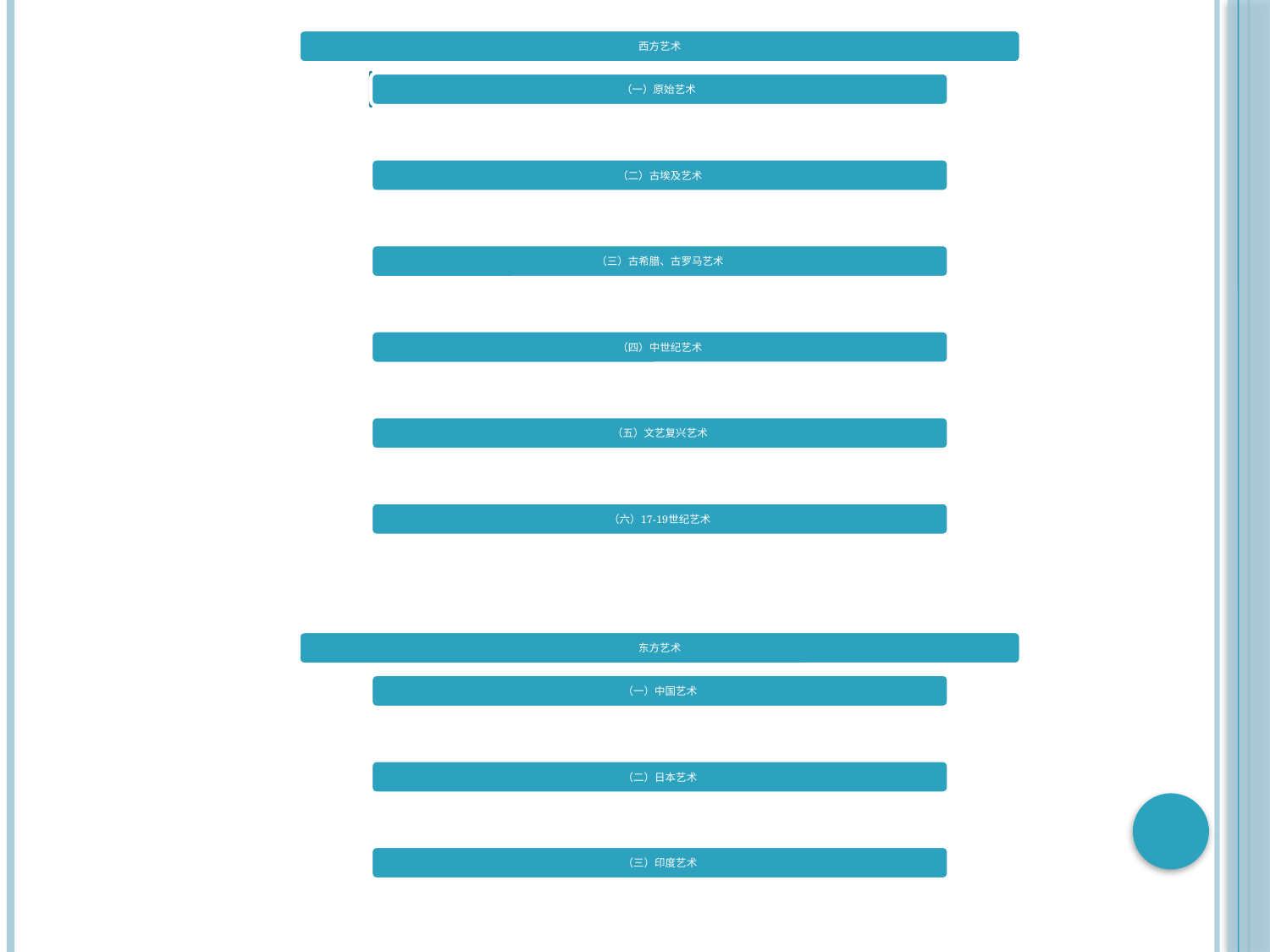

西方艺术
（二）古埃及艺术
（三）古希腊、古罗马艺术
（四）中世纪艺术
（五）文艺复兴艺术
（六）17-19世纪艺术
东方艺术
（一）中国艺术
（一）原始艺术
（二）日本艺术
（三）印度艺术